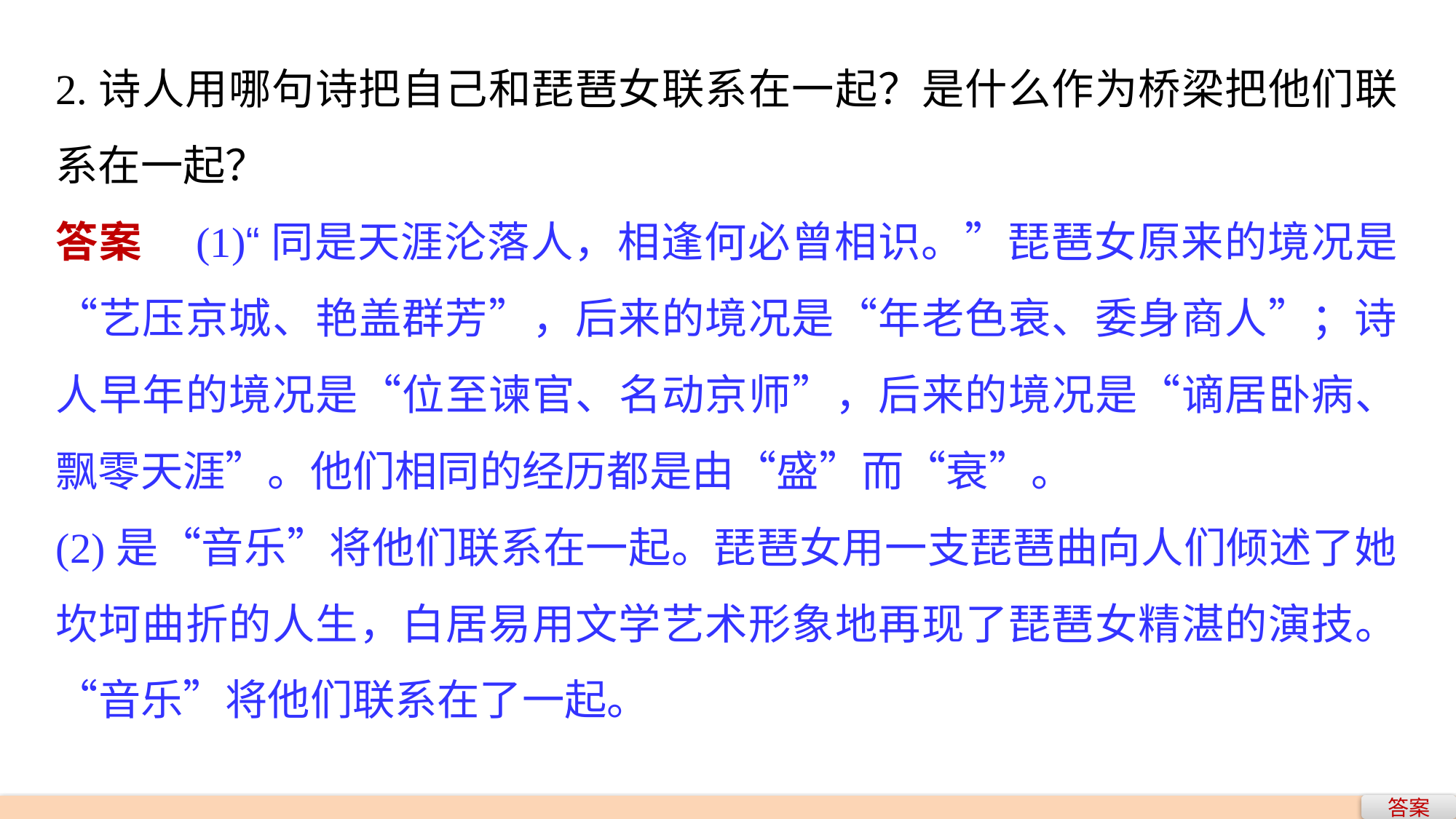

2.诗人用哪句诗把自己和琵琶女联系在一起？是什么作为桥梁把他们联系在一起？
答案　(1)“同是天涯沦落人，相逢何必曾相识。”琵琶女原来的境况是“艺压京城、艳盖群芳”，后来的境况是“年老色衰、委身商人”；诗人早年的境况是“位至谏官、名动京师”，后来的境况是“谪居卧病、飘零天涯”。他们相同的经历都是由“盛”而“衰”。
(2)是“音乐”将他们联系在一起。琵琶女用一支琵琶曲向人们倾述了她坎坷曲折的人生，白居易用文学艺术形象地再现了琵琶女精湛的演技。“音乐”将他们联系在了一起。
答案